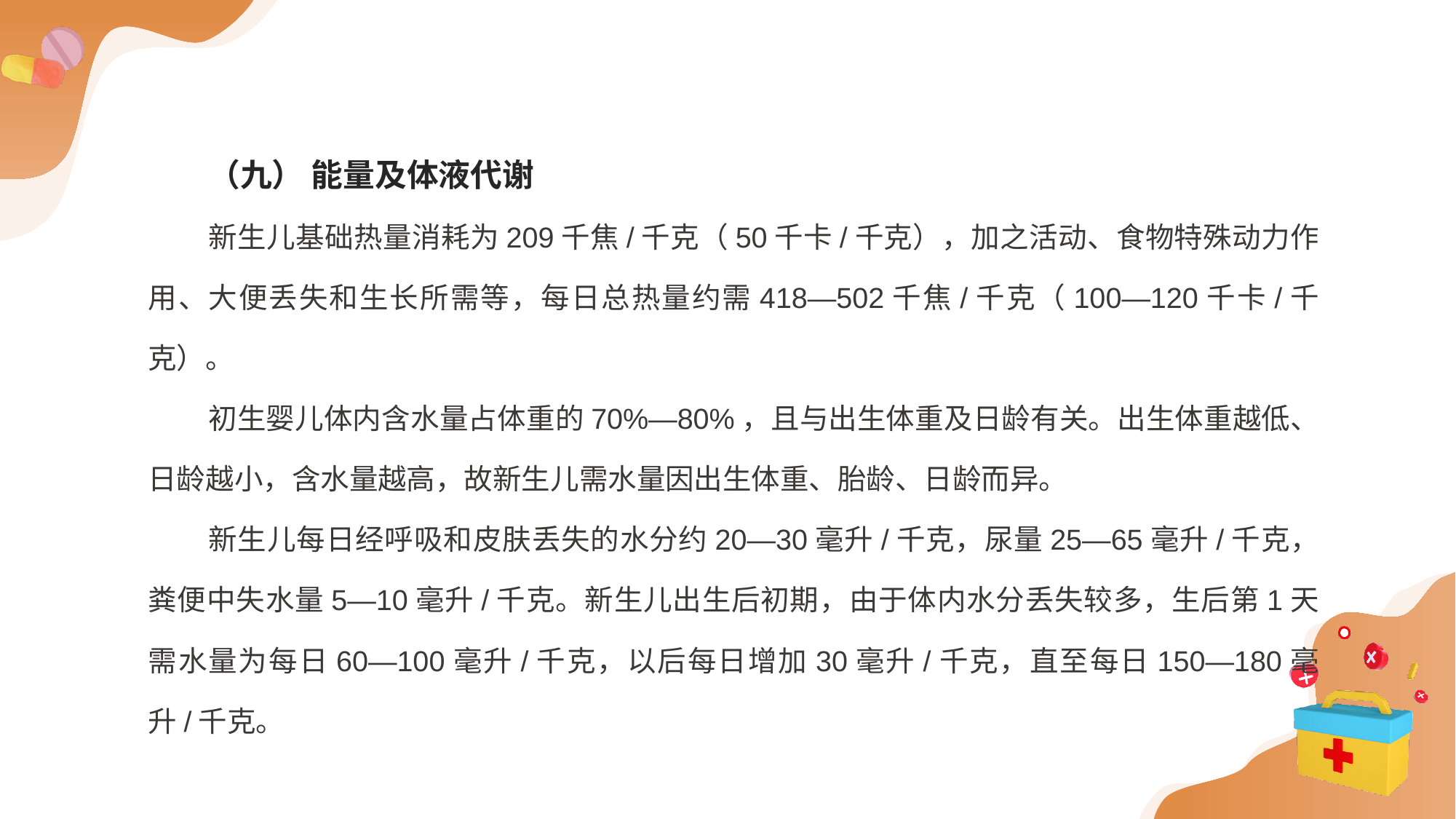

（九） 能量及体液代谢
新生儿基础热量消耗为209千焦/千克（50千卡/千克），加之活动、食物特殊动力作用、大便丢失和生长所需等，每日总热量约需418—502千焦/千克（100—120千卡/千克）。
初生婴儿体内含水量占体重的70%—80%，且与出生体重及日龄有关。出生体重越低、日龄越小，含水量越高，故新生儿需水量因出生体重、胎龄、日龄而异。
新生儿每日经呼吸和皮肤丢失的水分约20—30毫升/千克，尿量25—65毫升/千克，粪便中失水量5—10毫升/千克。新生儿出生后初期，由于体内水分丢失较多，生后第1天需水量为每日60—100毫升/千克，以后每日增加30毫升/千克，直至每日150—180毫升/千克。